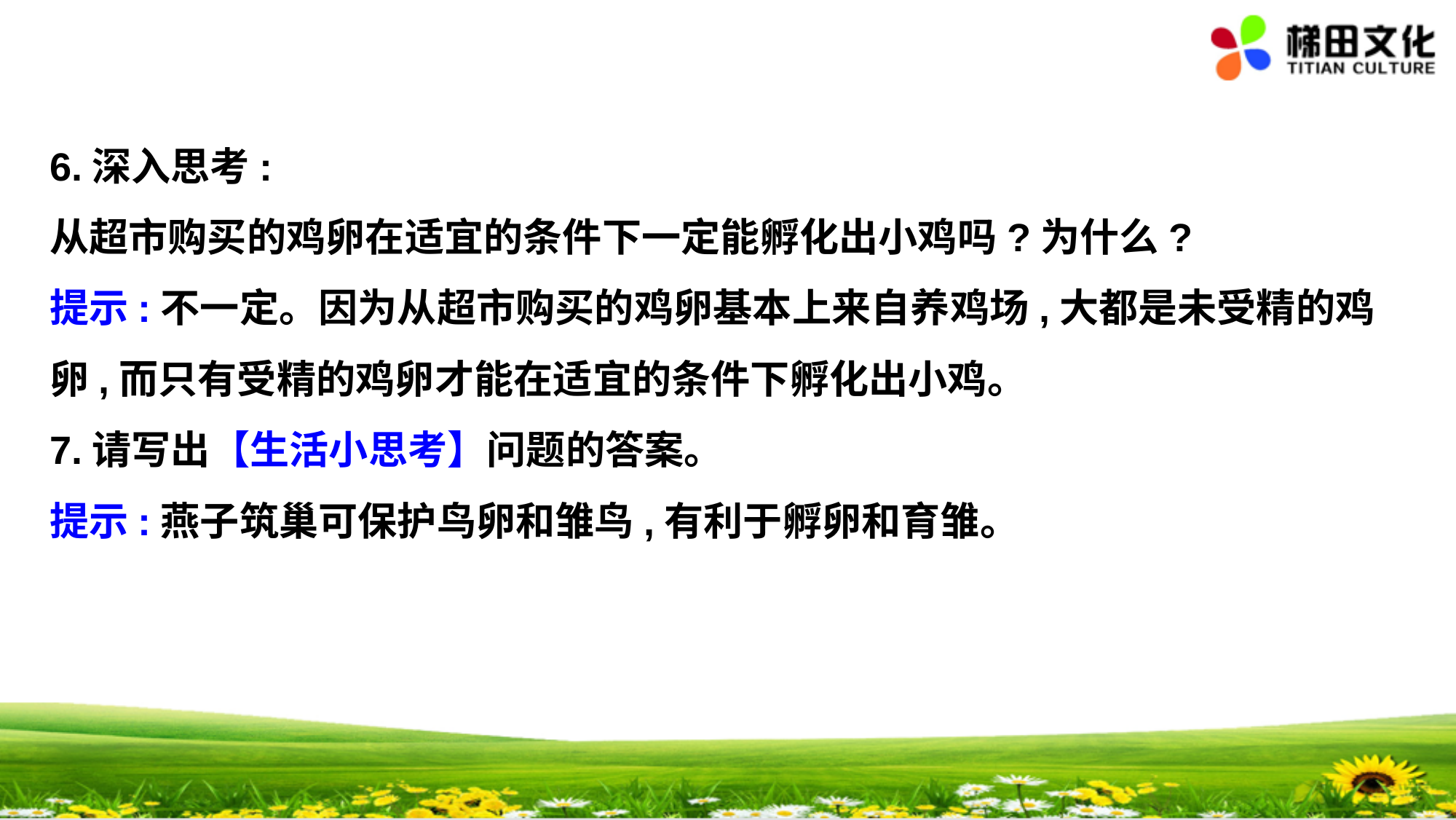

6.深入思考:
从超市购买的鸡卵在适宜的条件下一定能孵化出小鸡吗?为什么?
提示:不一定。因为从超市购买的鸡卵基本上来自养鸡场,大都是未受精的鸡卵,而只有受精的鸡卵才能在适宜的条件下孵化出小鸡。
7.请写出【生活小思考】问题的答案。
提示:燕子筑巢可保护鸟卵和雏鸟,有利于孵卵和育雏。